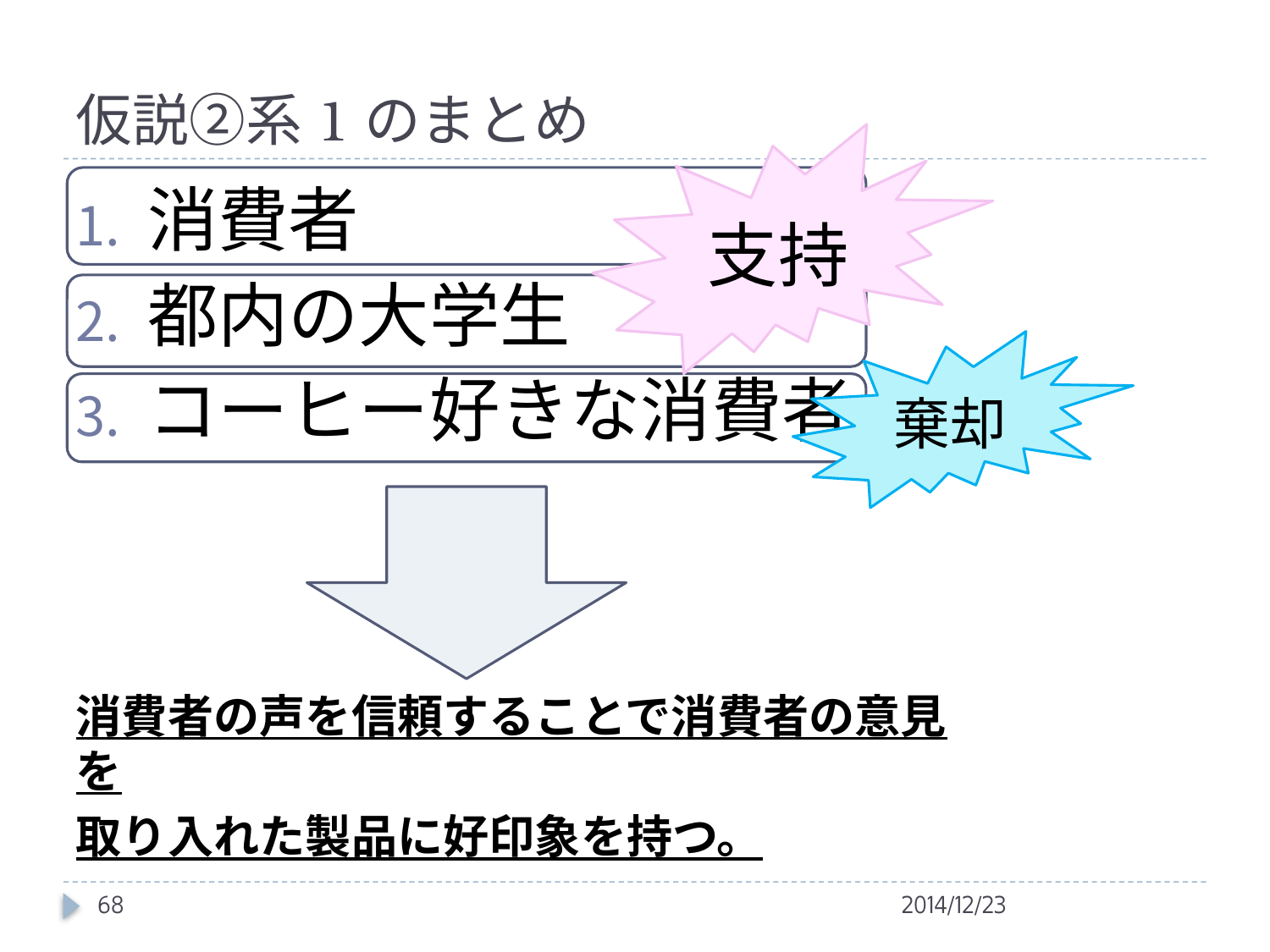

# 仮説②系1のまとめ
支持

消費者
都内の大学生
コーヒー好きな消費者

消費者の声を信頼することで消費者の意見を
取り入れた製品に好印象を持つ。

棄却

68
2014/12/23